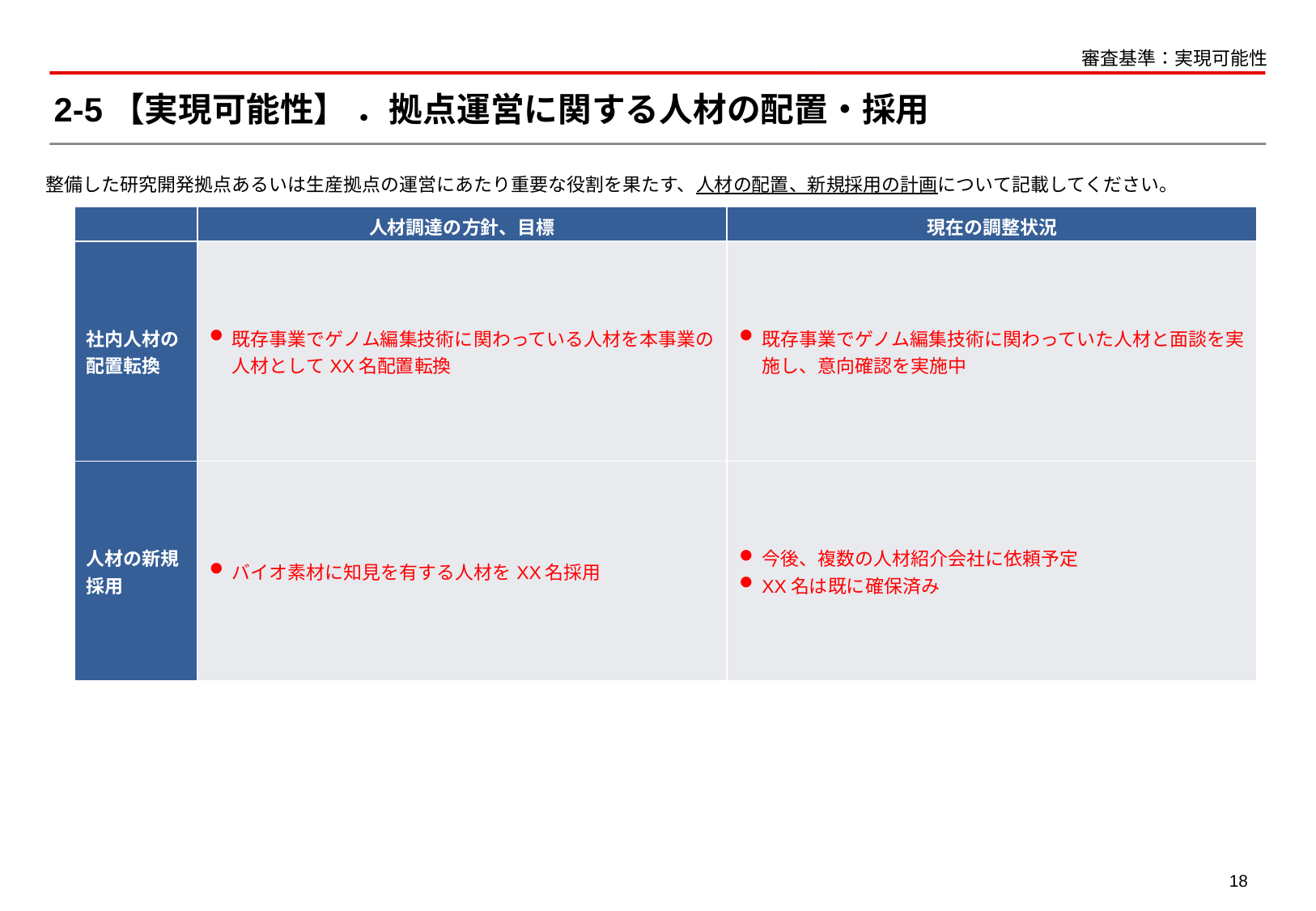

審査基準：実現可能性
# 2-5【実現可能性】 ．拠点運営に関する人材の配置・採用
整備した研究開発拠点あるいは生産拠点の運営にあたり重要な役割を果たす、人材の配置、新規採用の計画について記載してください。
|  | 人材調達の方針、目標 | 現在の調整状況 |
| --- | --- | --- |
| 社内人材の配置転換 | 既存事業でゲノム編集技術に関わっている人材を本事業の人材としてXX名配置転換 | 既存事業でゲノム編集技術に関わっていた人材と面談を実施し、意向確認を実施中 |
| 人材の新規採用 | バイオ素材に知見を有する人材をXX名採用 | 今後、複数の人材紹介会社に依頼予定 XX名は既に確保済み |